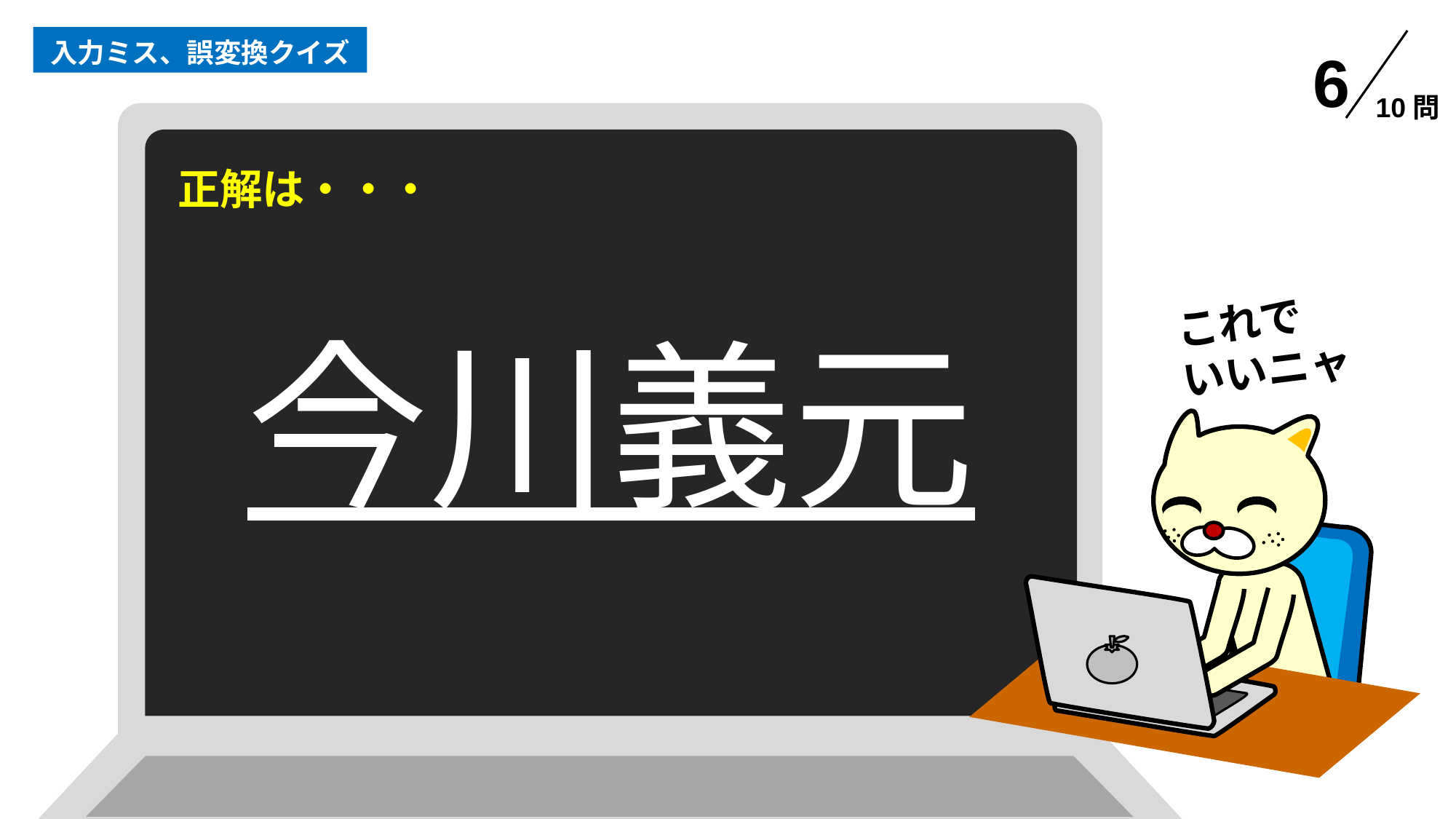

入力ミス、誤変換クイズ
6
10問

正解は・・・
これで
いいニャ
今川義元